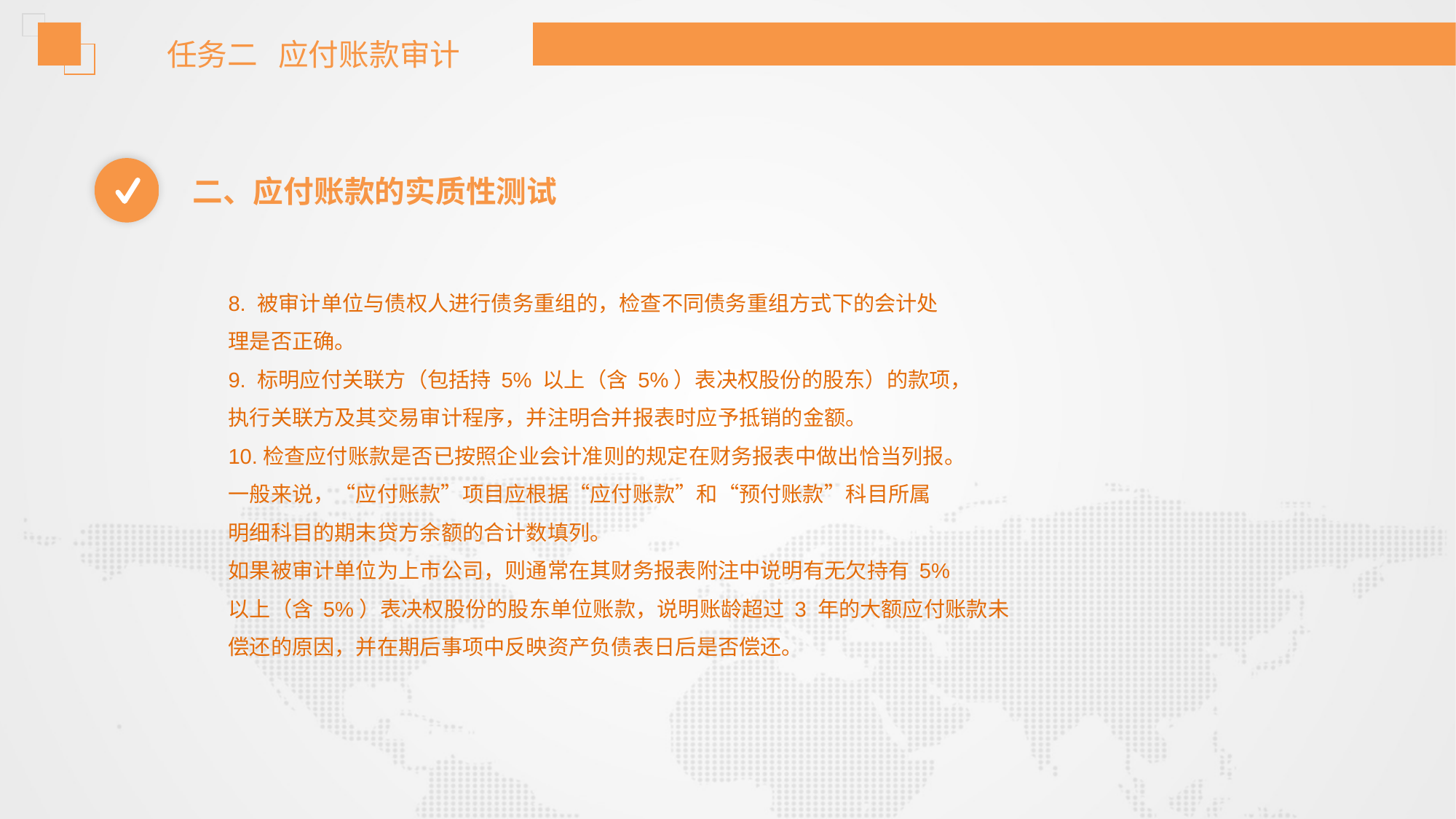

任务二   应付账款审计

二、应付账款的实质性测试

8. 被审计单位与债权人进行债务重组的，检查不同债务重组方式下的会计处
理是否正确。
9. 标明应付关联方（包括持 5% 以上（含 5%）表决权股份的股东）的款项，
执行关联方及其交易审计程序，并注明合并报表时应予抵销的金额。
10.检查应付账款是否已按照企业会计准则的规定在财务报表中做出恰当列报。
一般来说，“应付账款”项目应根据“应付账款”和“预付账款”科目所属
明细科目的期末贷方余额的合计数填列。
如果被审计单位为上市公司，则通常在其财务报表附注中说明有无欠持有 5%
以上（含 5%）表决权股份的股东单位账款，说明账龄超过 3 年的大额应付账款未
偿还的原因，并在期后事项中反映资产负债表日后是否偿还。